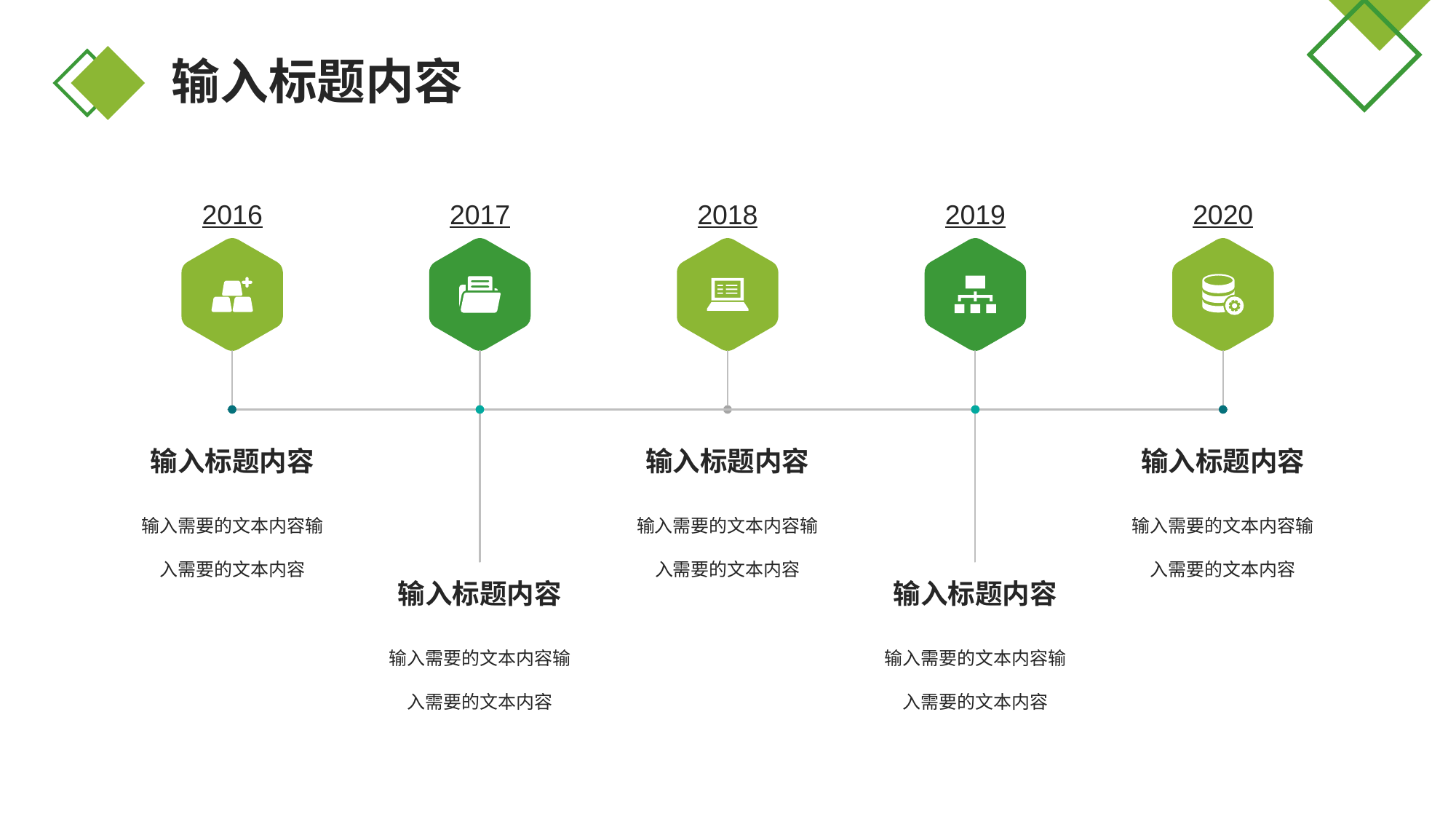

输入标题内容

2016
2017
2018
2019
2020

输入标题内容
输入标题内容
输入标题内容
输入需要的文本内容输入需要的文本内容
输入需要的文本内容输入需要的文本内容
输入需要的文本内容输入需要的文本内容
输入标题内容
输入标题内容
输入需要的文本内容输入需要的文本内容
输入需要的文本内容输入需要的文本内容